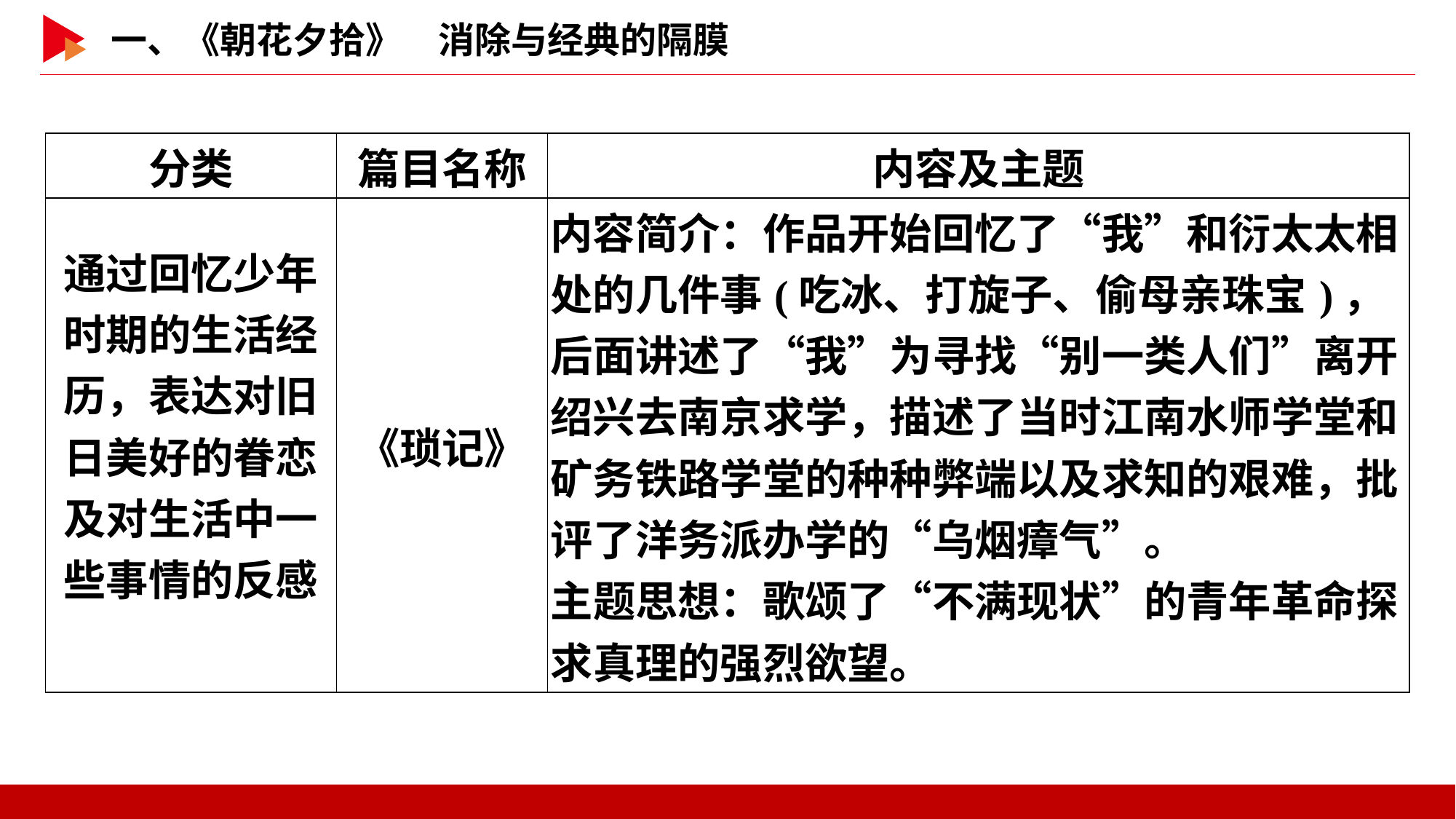

| 分类 | 篇目名称 | 内容及主题 |
| --- | --- | --- |
| 通过回忆少年时期的生活经历，表达对旧日美好的眷恋及对生活中一些事情的反感 | 《琐记》 | 内容简介：作品开始回忆了“我”和衍太太相处的几件事(吃冰、打旋子、偷母亲珠宝)，后面讲述了“我”为寻找“别一类人们”离开绍兴去南京求学，描述了当时江南水师学堂和矿务铁路学堂的种种弊端以及求知的艰难，批评了洋务派办学的“乌烟瘴气”。 主题思想：歌颂了“不满现状”的青年革命探求真理的强烈欲望。 |